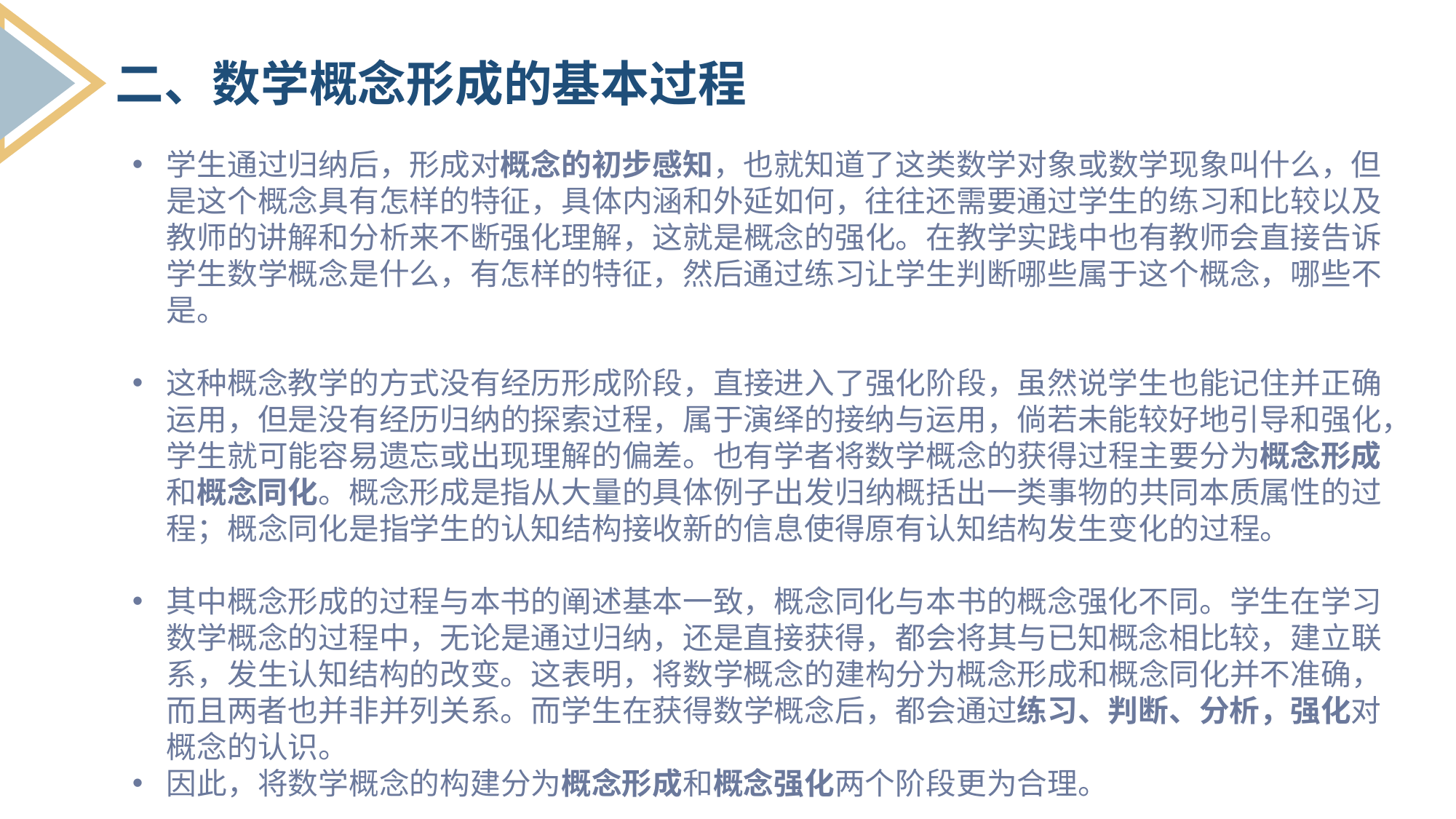

二、数学概念形成的基本过程
学生通过归纳后，形成对概念的初步感知，也就知道了这类数学对象或数学现象叫什么，但是这个概念具有怎样的特征，具体内涵和外延如何，往往还需要通过学生的练习和比较以及教师的讲解和分析来不断强化理解，这就是概念的强化。在教学实践中也有教师会直接告诉学生数学概念是什么，有怎样的特征，然后通过练习让学生判断哪些属于这个概念，哪些不是。

这种概念教学的方式没有经历形成阶段，直接进入了强化阶段，虽然说学生也能记住并正确运用，但是没有经历归纳的探索过程，属于演绎的接纳与运用，倘若未能较好地引导和强化，学生就可能容易遗忘或出现理解的偏差。也有学者将数学概念的获得过程主要分为概念形成和概念同化。概念形成是指从大量的具体例子出发归纳概括出一类事物的共同本质属性的过程；概念同化是指学生的认知结构接收新的信息使得原有认知结构发生变化的过程。

其中概念形成的过程与本书的阐述基本一致，概念同化与本书的概念强化不同。学生在学习数学概念的过程中，无论是通过归纳，还是直接获得，都会将其与已知概念相比较，建立联系，发生认知结构的改变。这表明，将数学概念的建构分为概念形成和概念同化并不准确，而且两者也并非并列关系。而学生在获得数学概念后，都会通过练习、判断、分析，强化对概念的认识。
因此，将数学概念的构建分为概念形成和概念强化两个阶段更为合理。